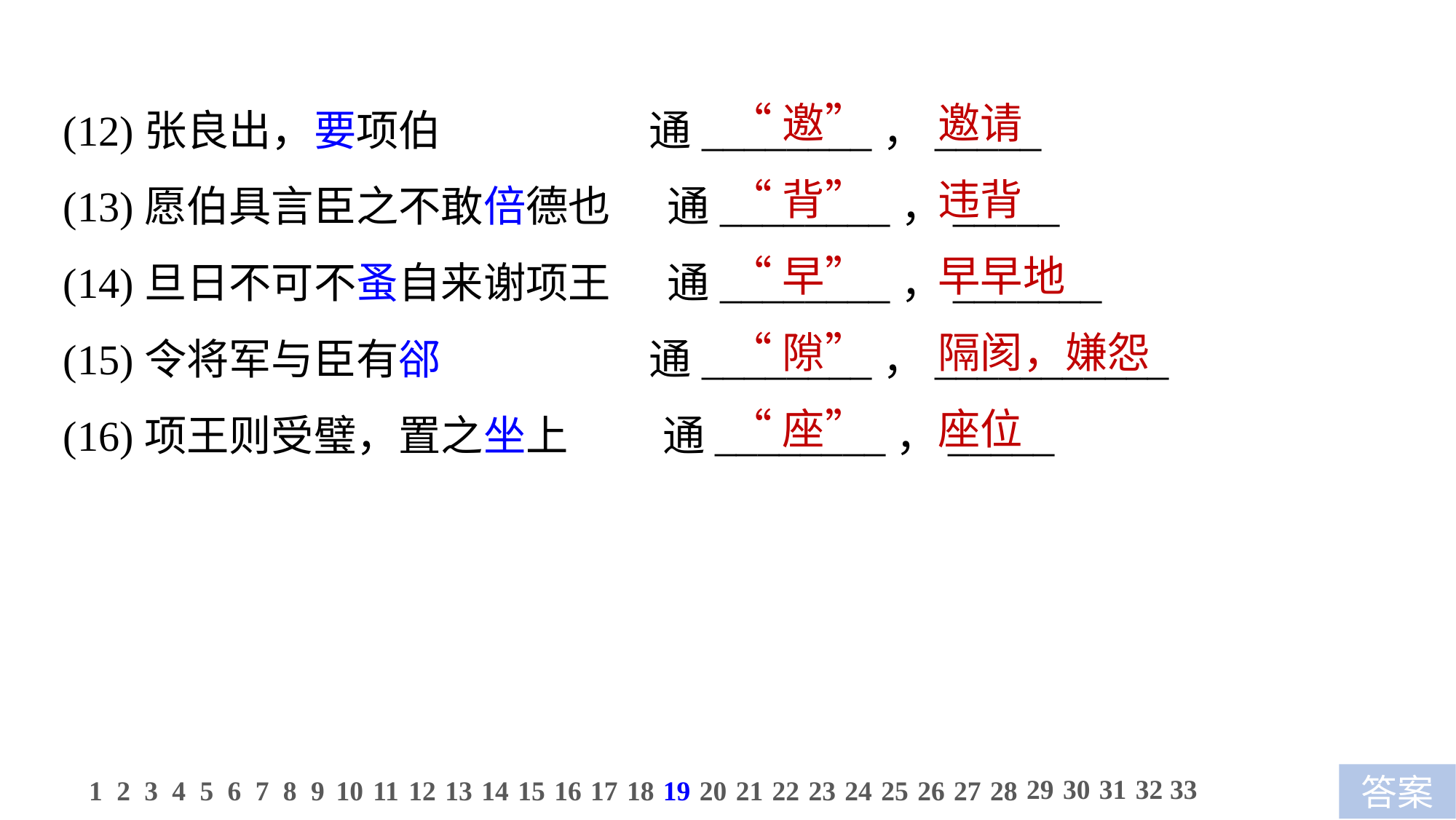

“邀”　   邀请
“背”　   违背
“早”　   早早地
“隙”　   隔阂，嫌怨
“座”　   座位
(12)张良出，要项伯                      通________，_____
(13)愿伯具言臣之不敢倍德也      通________，_____
(14)旦日不可不蚤自来谢项王      通________，_______
(15)令将军与臣有郤                      通________，___________
(16)项王则受璧，置之坐上          通________，_____
29
30
31
32
33
1
2
3
4
5
6
7
8
9
10
11
12
13
14
15
16
17
18
19
20
21
22
23
24
25
26
27
28
答案